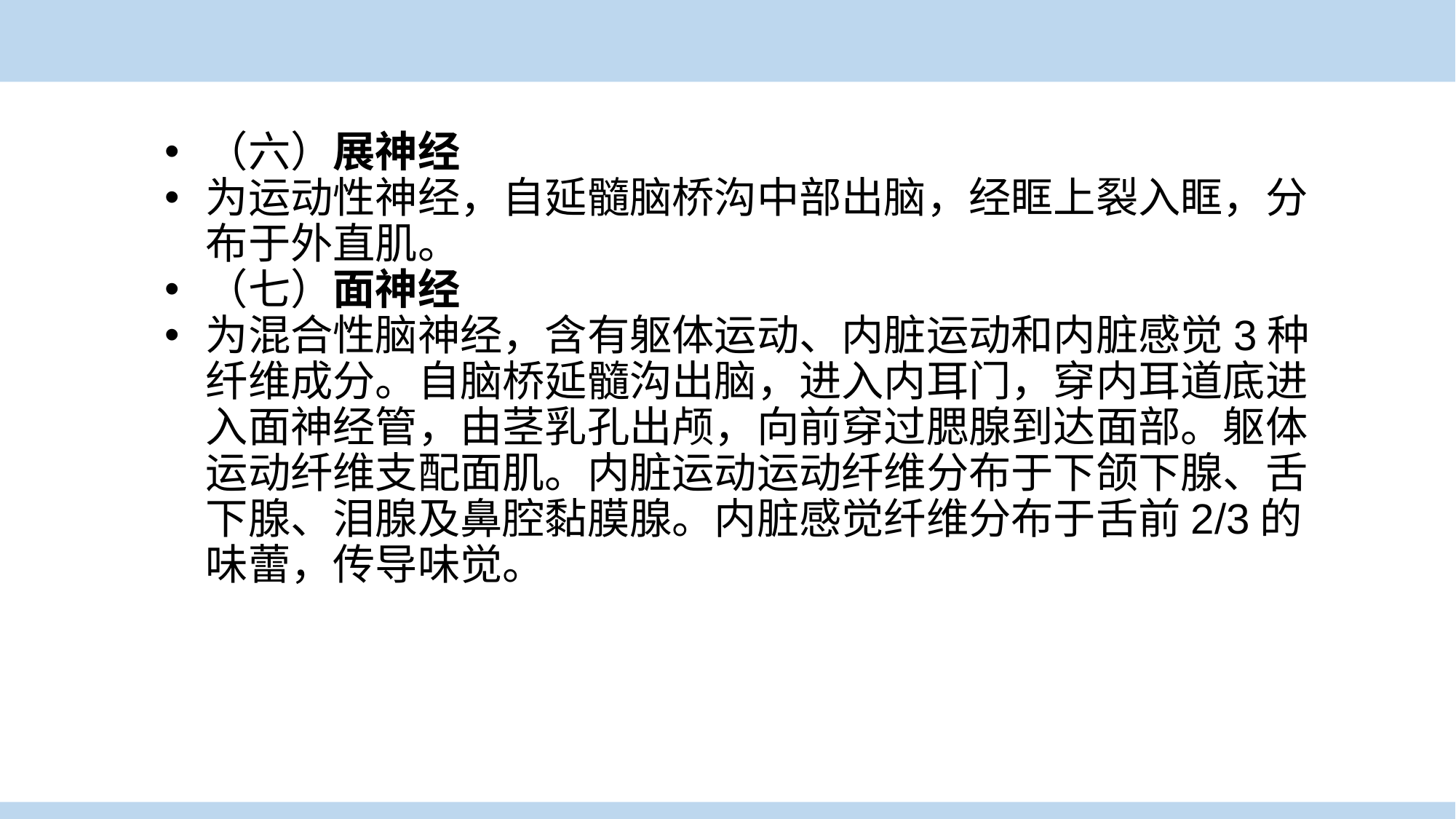

（六）展神经
为运动性神经，自延髓脑桥沟中部出脑，经眶上裂入眶，分布于外直肌。
（七）面神经
为混合性脑神经，含有躯体运动、内脏运动和内脏感觉3种纤维成分。自脑桥延髓沟出脑，进入内耳门，穿内耳道底进入面神经管，由茎乳孔出颅，向前穿过腮腺到达面部。躯体运动纤维支配面肌。内脏运动运动纤维分布于下颌下腺、舌下腺、泪腺及鼻腔黏膜腺。内脏感觉纤维分布于舌前2/3的味蕾，传导味觉。